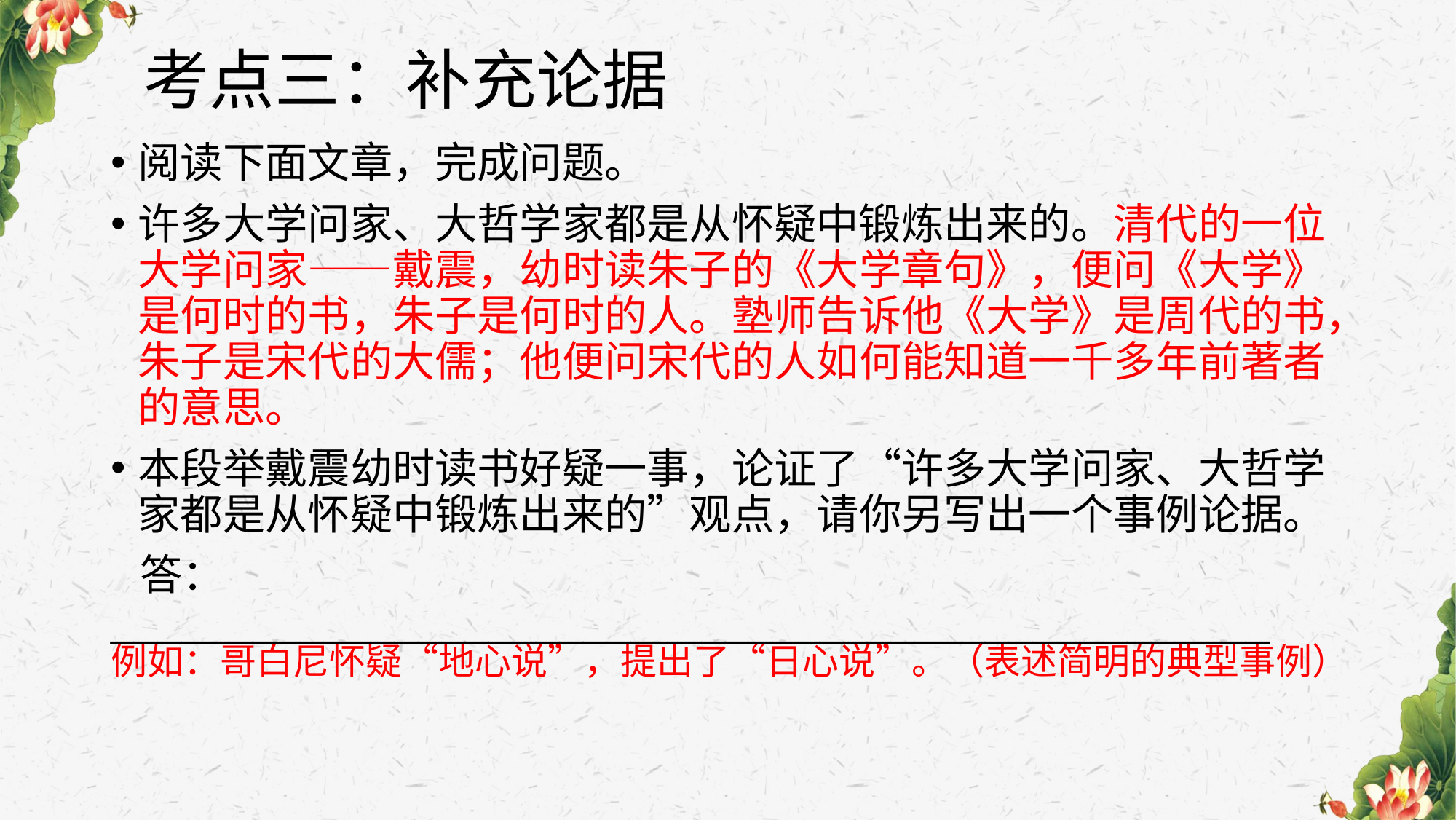

# 考点三：补充论据
阅读下面文章，完成问题。
许多大学问家、大哲学家都是从怀疑中锻炼出来的。清代的一位大学问家——戴震，幼时读朱子的《大学章句》，便问《大学》是何时的书，朱子是何时的人。塾师告诉他《大学》是周代的书，朱子是宋代的大儒；他便问宋代的人如何能知道一千多年前著者的意思。
本段举戴震幼时读书好疑一事，论证了“许多大学问家、大哲学家都是从怀疑中锻炼出来的”观点，请你另写出一个事例论据。
  答：_________________________________________________

例如：哥白尼怀疑“地心说”，提出了“日心说”。（表述简明的典型事例）